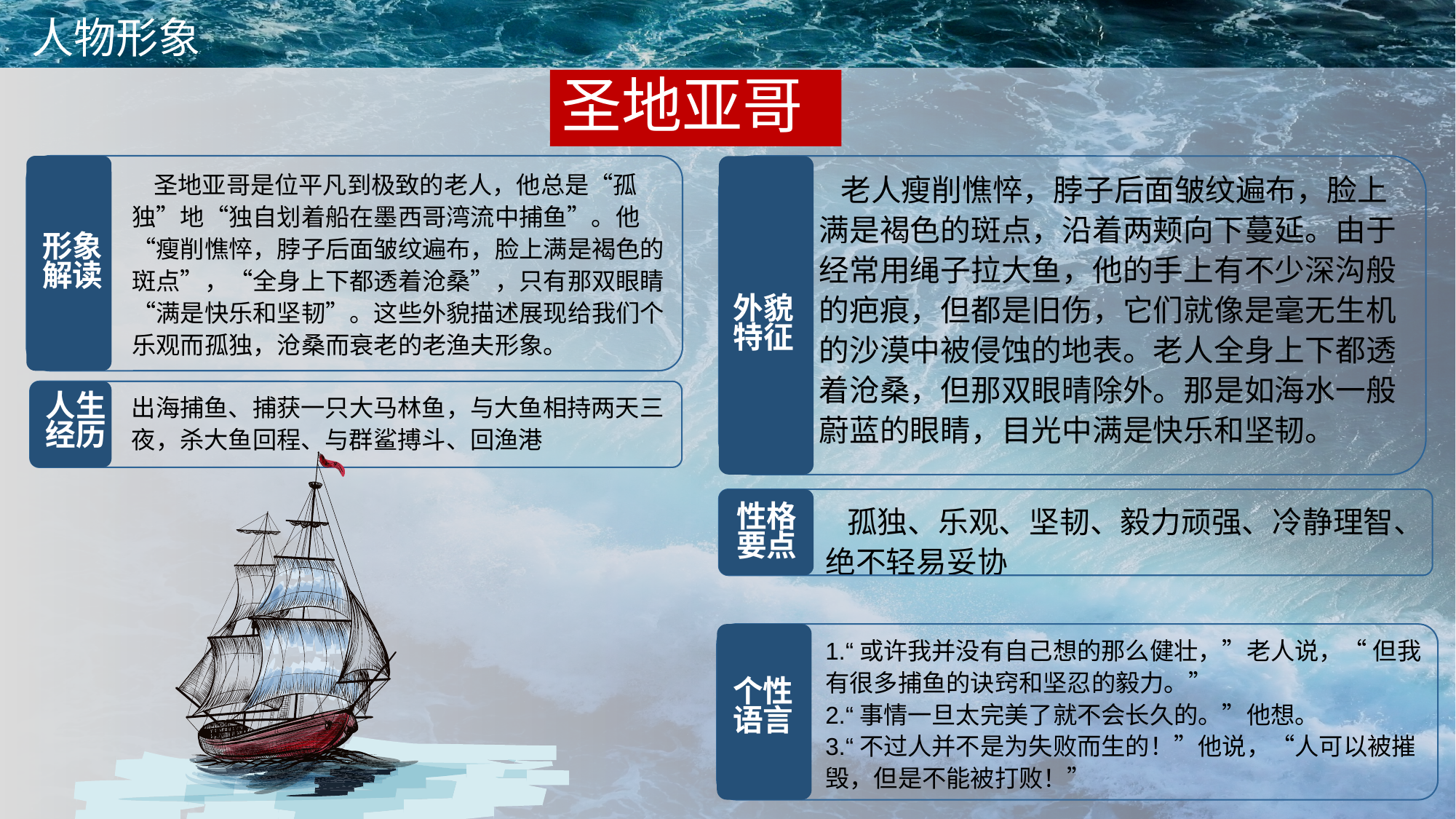

人物形象
圣地亚哥

形象
解读
圣地亚哥是位平凡到极致的老人，他总是“孤独”地“独自划着船在墨西哥湾流中捕鱼”。他“瘦削憔悴，脖子后面皱纹遍布，脸上满是褐色的斑点”，“全身上下都透着沧桑”，只有那双眼睛“满是快乐和坚韧”。这些外貌描述展现给我们个乐观而孤独，沧桑而衰老的老渔夫形象。

外貌
特征
老人瘦削憔悴，脖子后面皱纹遍布，脸上满是褐色的斑点，沿着两颊向下蔓延。由于经常用绳子拉大鱼，他的手上有不少深沟般的疤痕，但都是旧伤，它们就像是毫无生机的沙漠中被侵蚀的地表。老人全身上下都透着沧桑，但那双眼晴除外。那是如海水一般蔚蓝的眼睛，目光中满是快乐和坚韧。

人生
经历
出海捕鱼、捕获一只大马林鱼，与大鱼相持两天三夜，杀大鱼回程、与群鲨搏斗、回渔港

性格
要点
孤独、乐观、坚韧、毅力顽强、冷静理智、绝不轻易妥协

个性
语言
1.“或许我并没有自己想的那么健壮，”老人说，“ 但我有很多捕鱼的诀窍和坚忍的毅力。”
2.“事情一旦太完美了就不会长久的。”他想。
3.“不过人并不是为失败而生的！”他说，“人可以被摧毁，但是不能被打败！”